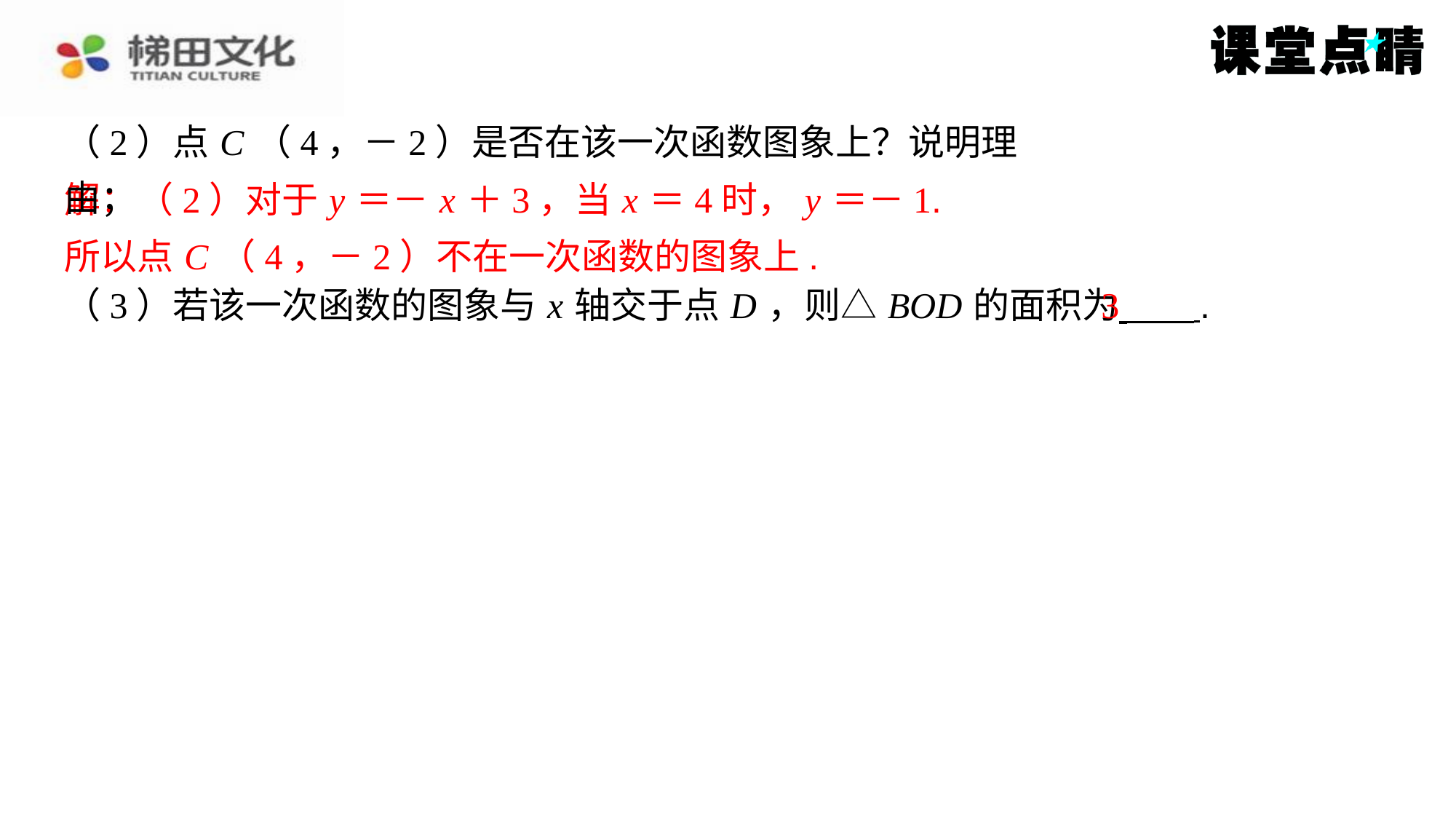

（2）点 C （4，－2）是否在该一次函数图象上？说明理由；
解：（2）对于 y ＝－ x ＋3，当 x ＝4时， y ＝－1.
所以点 C （4，－2）不在一次函数的图象上.
3
（3）若该一次函数的图象与 x 轴交于点 D ，则△ BOD 的面积为            ⁠.
解：（2）对于 y ＝－ x ＋3，当 x ＝4时， y ＝－1.
所以点 C （4，－2）不在一次函数的图象上.